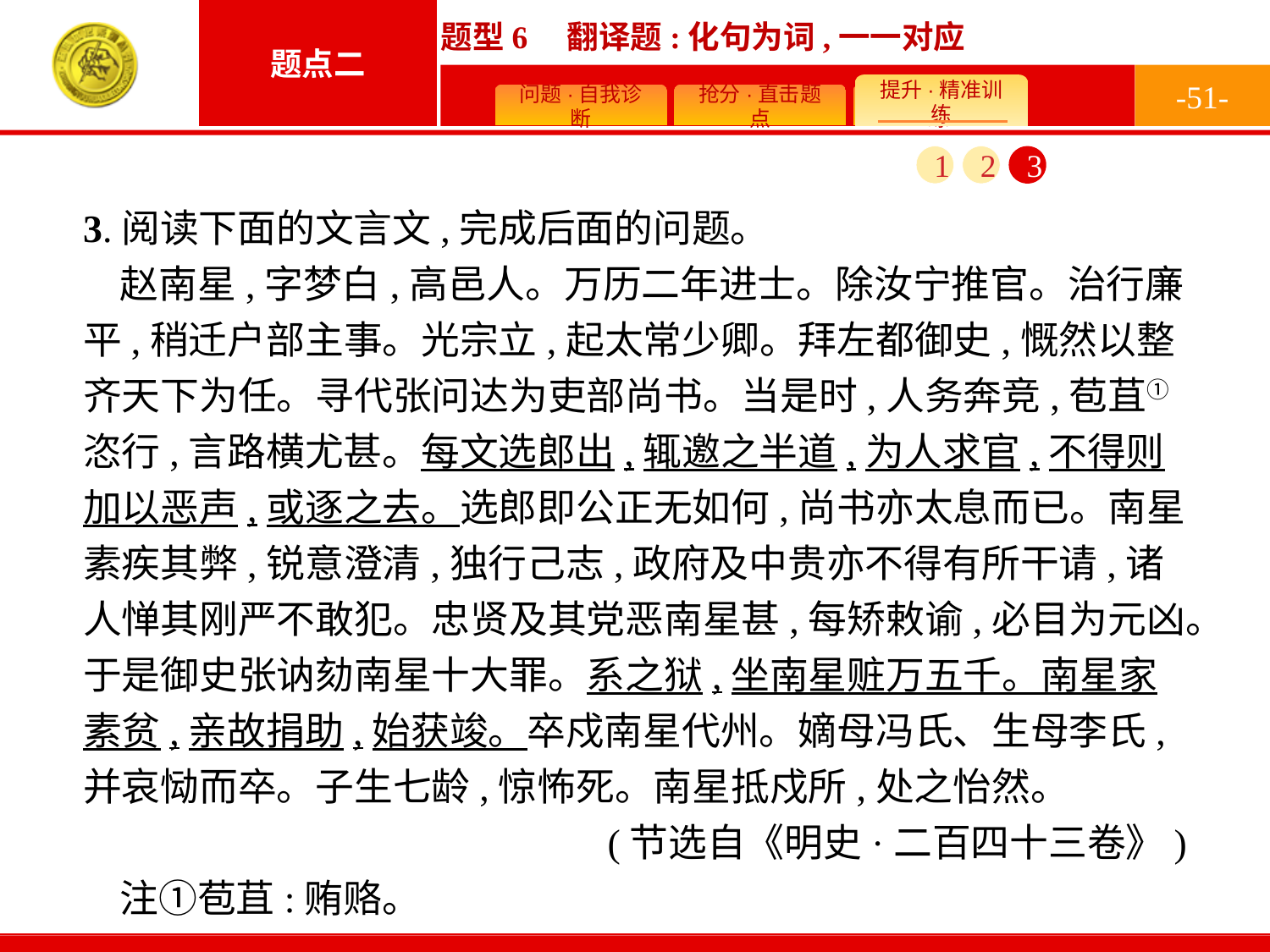

-51-
1
2
3
3.阅读下面的文言文,完成后面的问题。
赵南星,字梦白,高邑人。万历二年进士。除汝宁推官。治行廉平,稍迁户部主事。光宗立,起太常少卿。拜左都御史,慨然以整齐天下为任。寻代张问达为吏部尚书。当是时,人务奔竞,苞苴①恣行,言路横尤甚。每文选郎出,辄邀之半道,为人求官,不得则加以恶声,或逐之去。选郎即公正无如何,尚书亦太息而已。南星素疾其弊,锐意澄清,独行己志,政府及中贵亦不得有所干请,诸人惮其刚严不敢犯。忠贤及其党恶南星甚,每矫敕谕,必目为元凶。于是御史张讷劾南星十大罪。系之狱,坐南星赃万五千。南星家素贫,亲故捐助,始获竣。卒戍南星代州。嫡母冯氏、生母李氏,并哀恸而卒。子生七龄,惊怖死。南星抵戍所,处之怡然。
(节选自《明史·二百四十三卷》)
注①苞苴:贿赂。